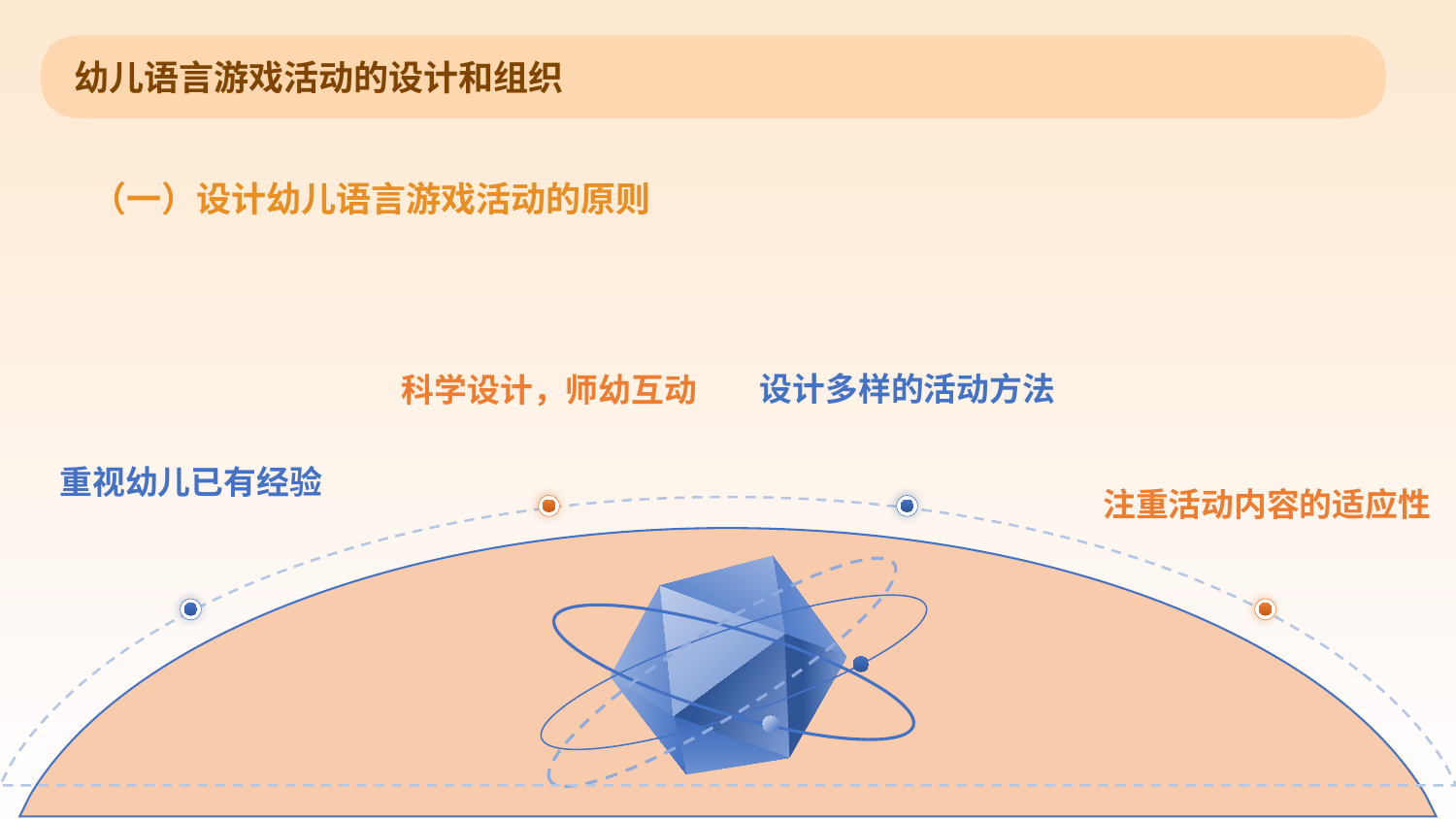

幼儿语言游戏活动的设计和组织
（一）设计幼儿语言游戏活动的原则
设计多样的活动方法
科学设计，师幼互动
重视幼儿已有经验
注重活动内容的适应性